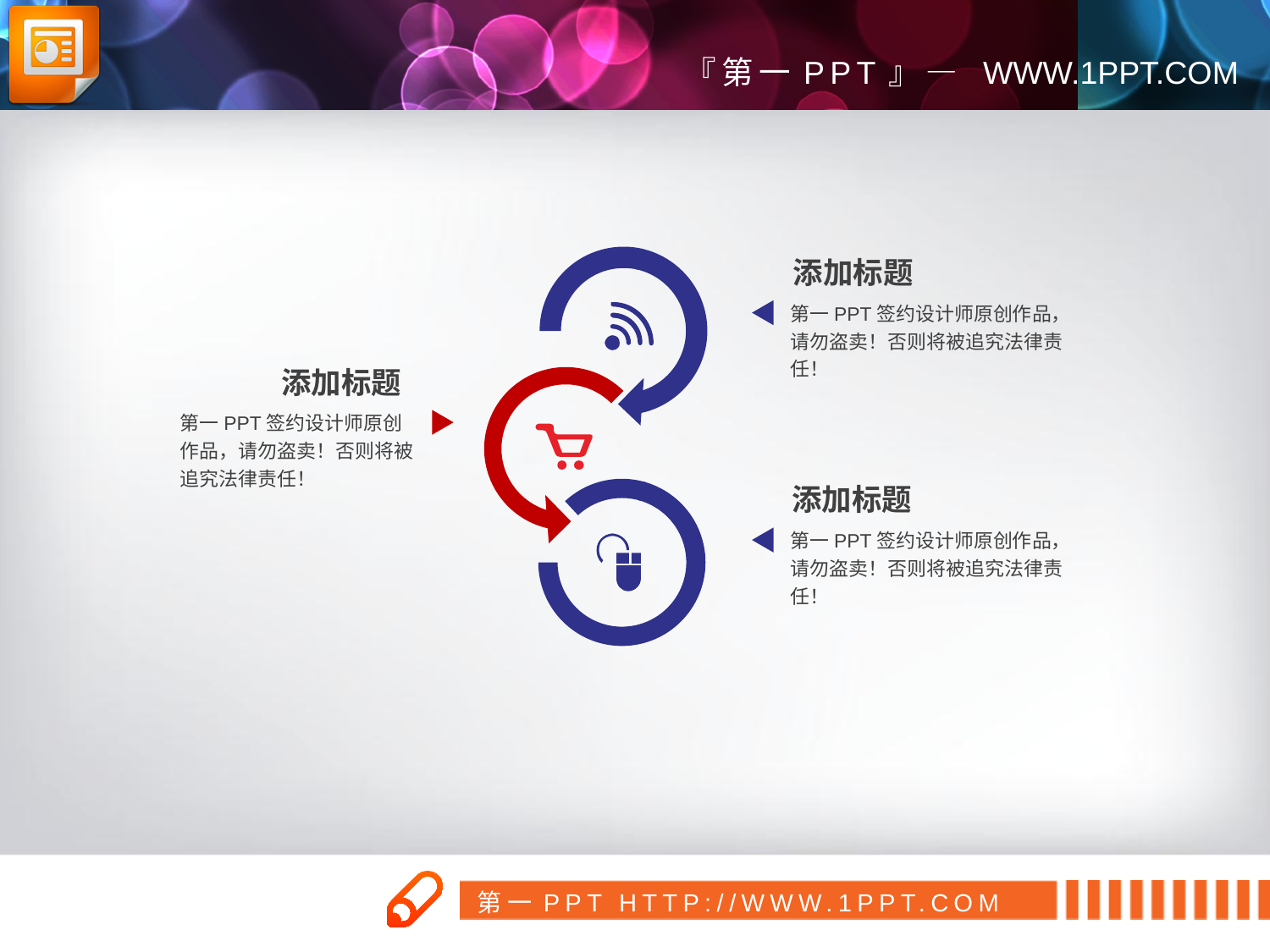

添加标题

第一PPT签约设计师原创作品，请勿盗卖！否则将被追究法律责任！

添加标题
第一PPT签约设计师原创作品，请勿盗卖！否则将被追究法律责任！

添加标题

第一PPT签约设计师原创作品，请勿盗卖！否则将被追究法律责任！